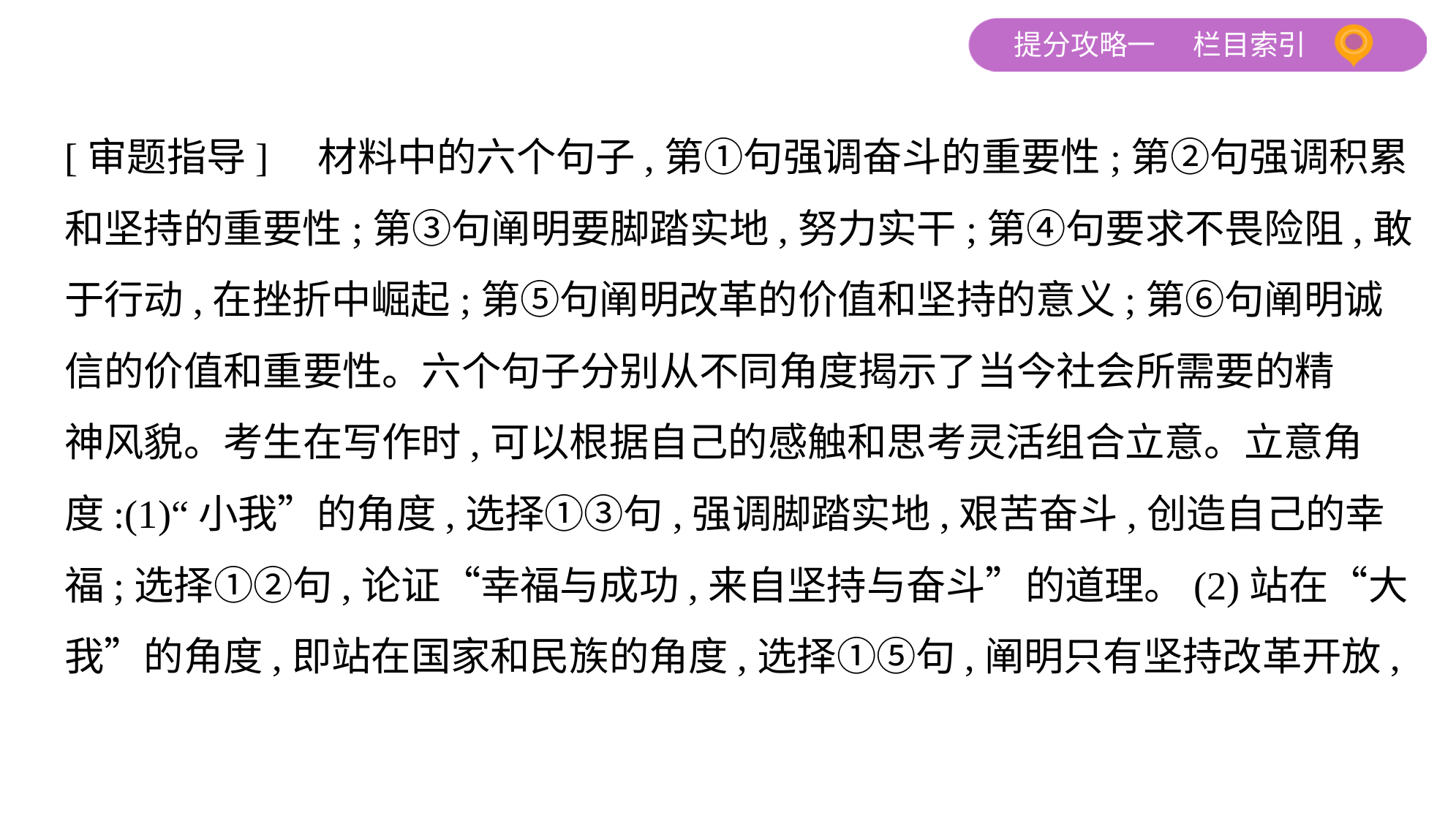

[审题指导]　材料中的六个句子,第①句强调奋斗的重要性;第②句强调积累
和坚持的重要性;第③句阐明要脚踏实地,努力实干;第④句要求不畏险阻,敢
于行动,在挫折中崛起;第⑤句阐明改革的价值和坚持的意义;第⑥句阐明诚
信的价值和重要性。六个句子分别从不同角度揭示了当今社会所需要的精
神风貌。考生在写作时,可以根据自己的感触和思考灵活组合立意。立意角
度:(1)“小我”的角度,选择①③句,强调脚踏实地,艰苦奋斗,创造自己的幸
福;选择①②句,论证“幸福与成功,来自坚持与奋斗”的道理。(2)站在“大
我”的角度,即站在国家和民族的角度,选择①⑤句,阐明只有坚持改革开放,